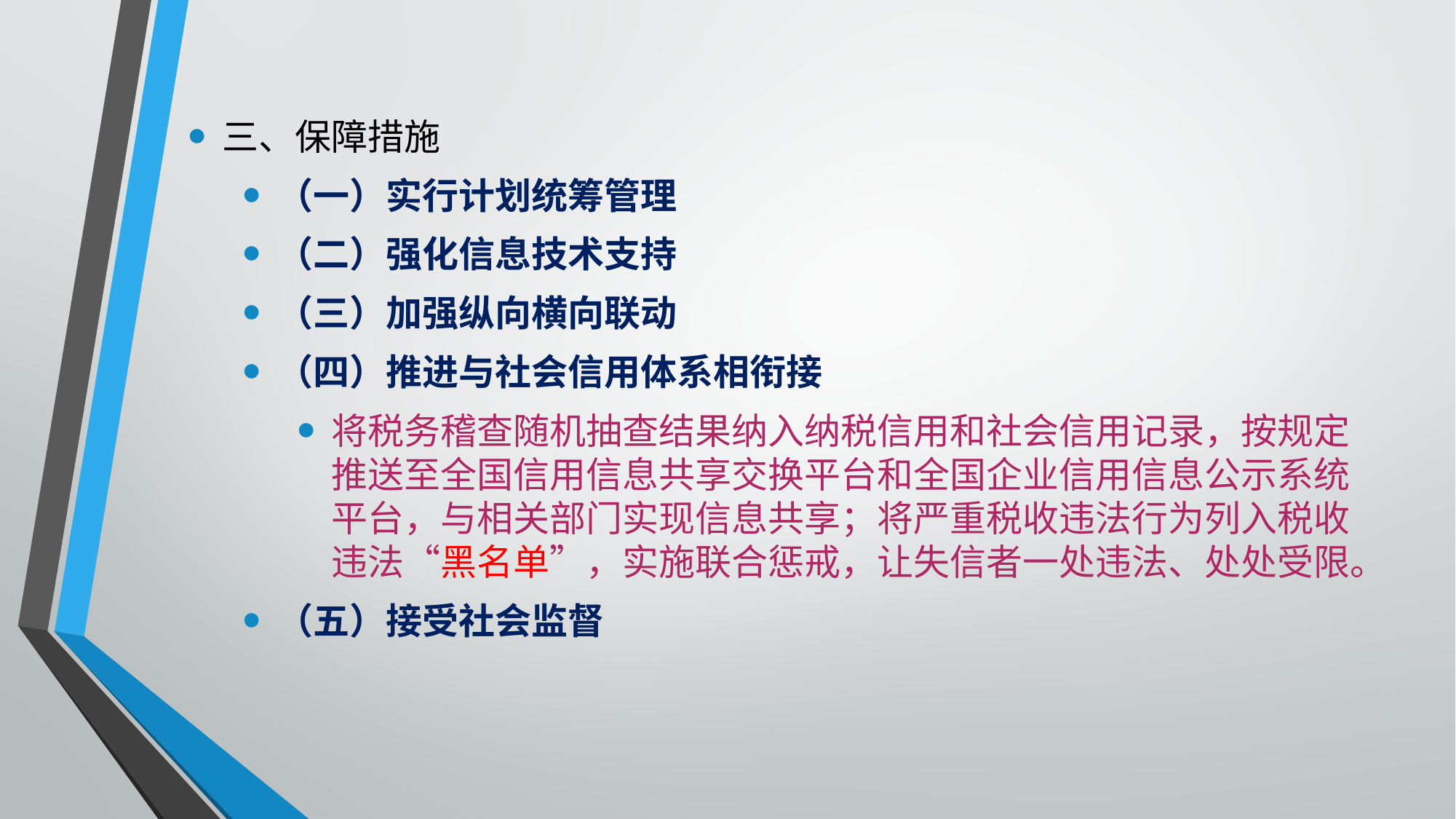

三、保障措施
（一）实行计划统筹管理
（二）强化信息技术支持
（三）加强纵向横向联动
（四）推进与社会信用体系相衔接
将税务稽查随机抽查结果纳入纳税信用和社会信用记录，按规定推送至全国信用信息共享交换平台和全国企业信用信息公示系统平台，与相关部门实现信息共享；将严重税收违法行为列入税收违法“黑名单”，实施联合惩戒，让失信者一处违法、处处受限。
（五）接受社会监督